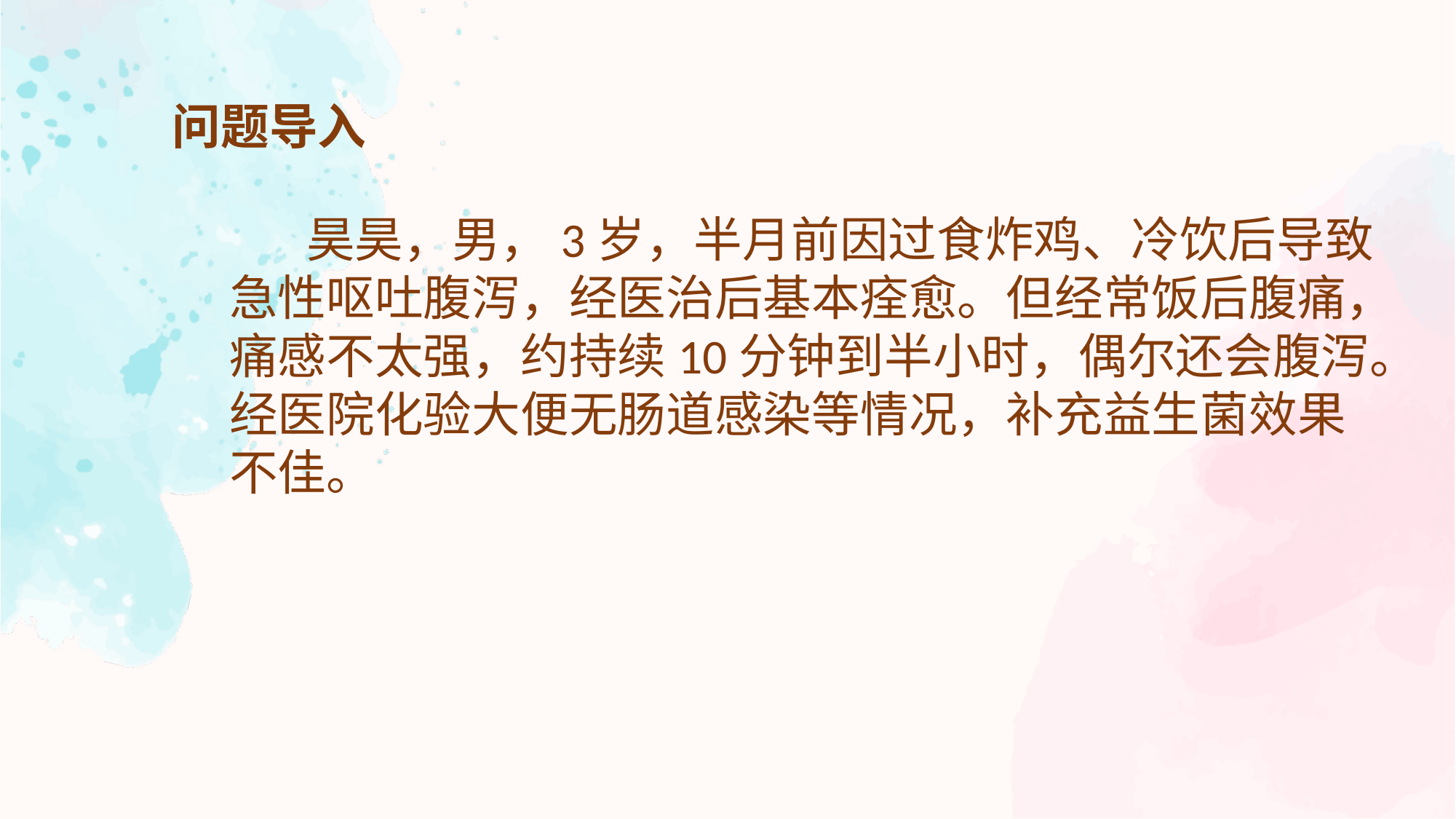

问题导入
      昊昊，男，3岁，半月前因过食炸鸡、冷饮后导致急性呕吐腹泻，经医治后基本痊愈。但经常饭后腹痛，痛感不太强，约持续10分钟到半小时，偶尔还会腹泻。经医院化验大便无肠道感染等情况，补充益生菌效果不佳。